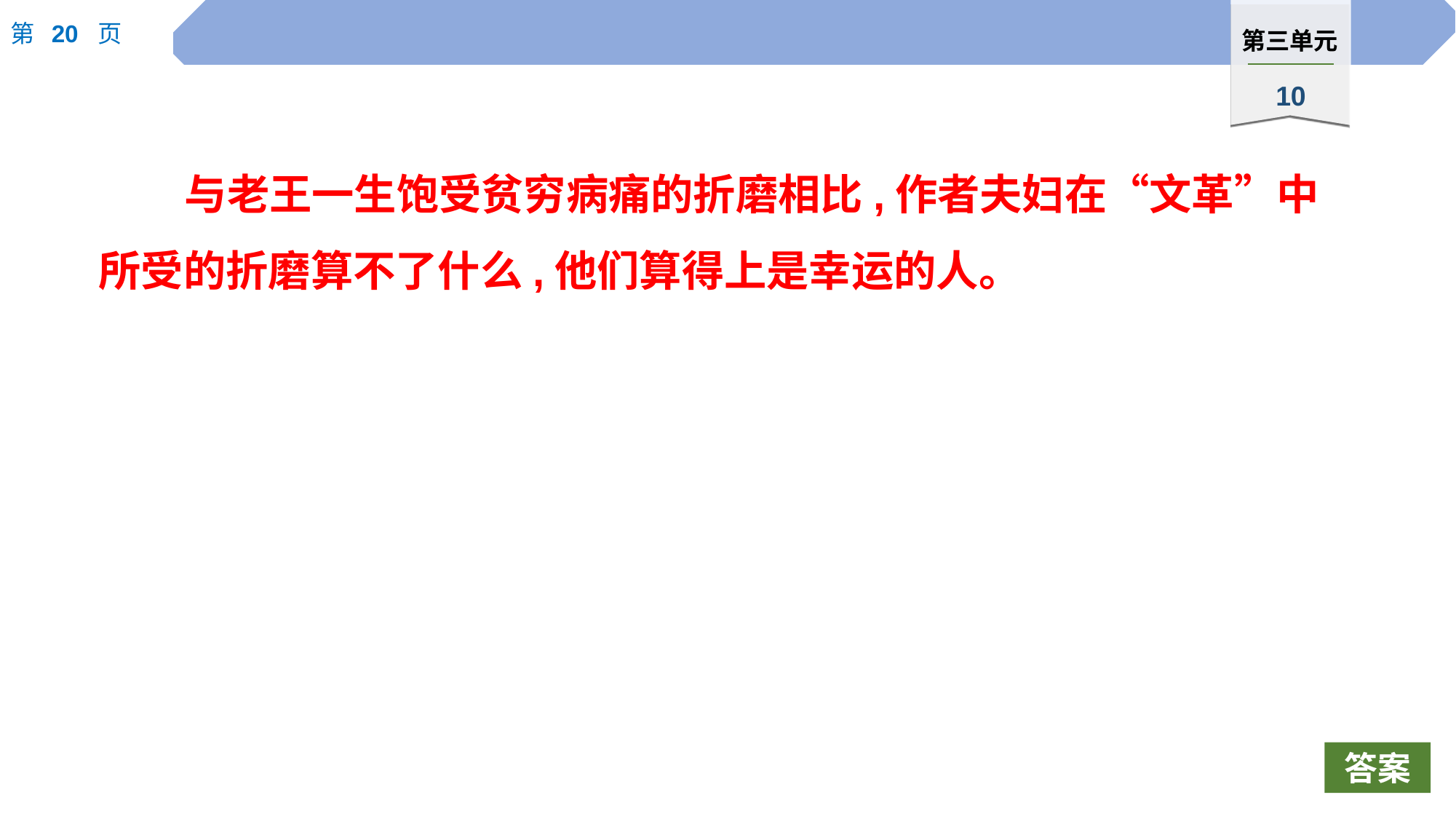

与老王一生饱受贫穷病痛的折磨相比,作者夫妇在“文革”中所受的折磨算不了什么,他们算得上是幸运的人。
答案